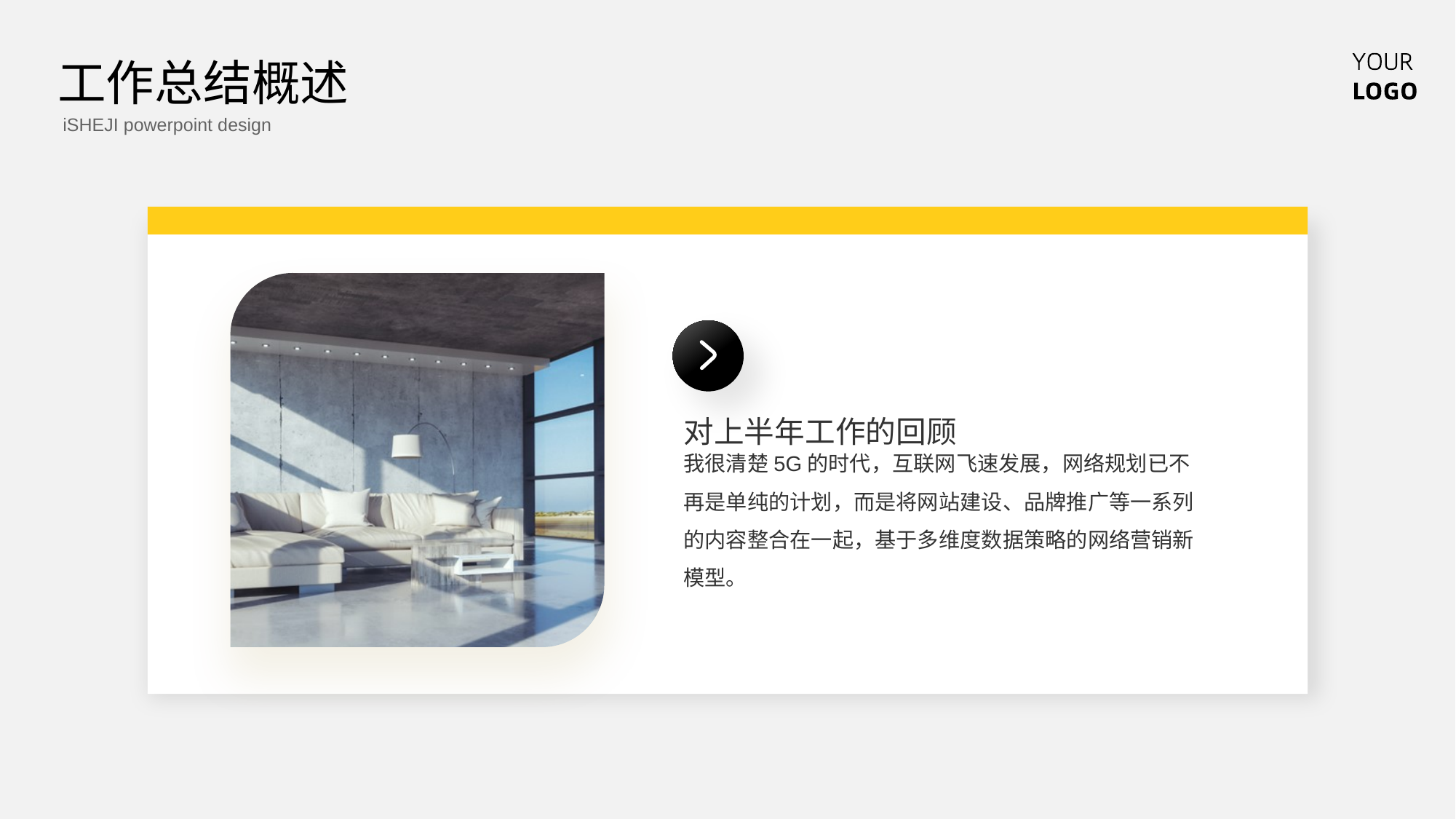

工作总结概述

iSHEJI powerpoint design

对上半年工作的回顾
我很清楚5G的时代，互联网飞速发展，网络规划已不再是单纯的计划，而是将网站建设、品牌推广等一系列的内容整合在一起，基于多维度数据策略的网络营销新模型。